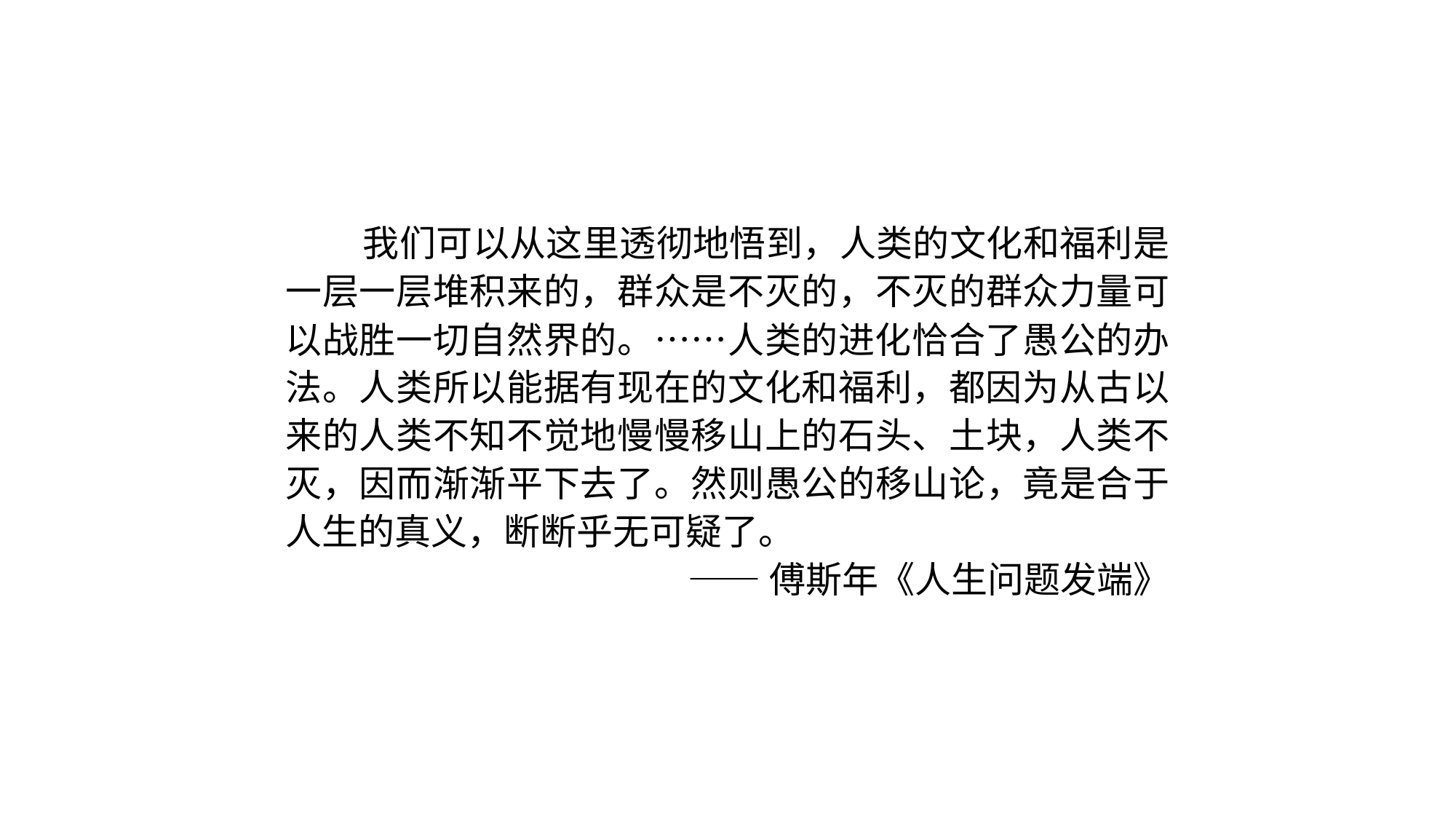

我们可以从这里透彻地悟到，人类的文化和福利是一层一层堆积来的，群众是不灭的，不灭的群众力量可以战胜一切自然界的。……人类的进化恰合了愚公的办法。人类所以能据有现在的文化和福利，都因为从古以来的人类不知不觉地慢慢移山上的石头、土块，人类不灭，因而渐渐平下去了。然则愚公的移山论，竟是合于人生的真义，断断乎无可疑了。
——傅斯年《人生问题发端》